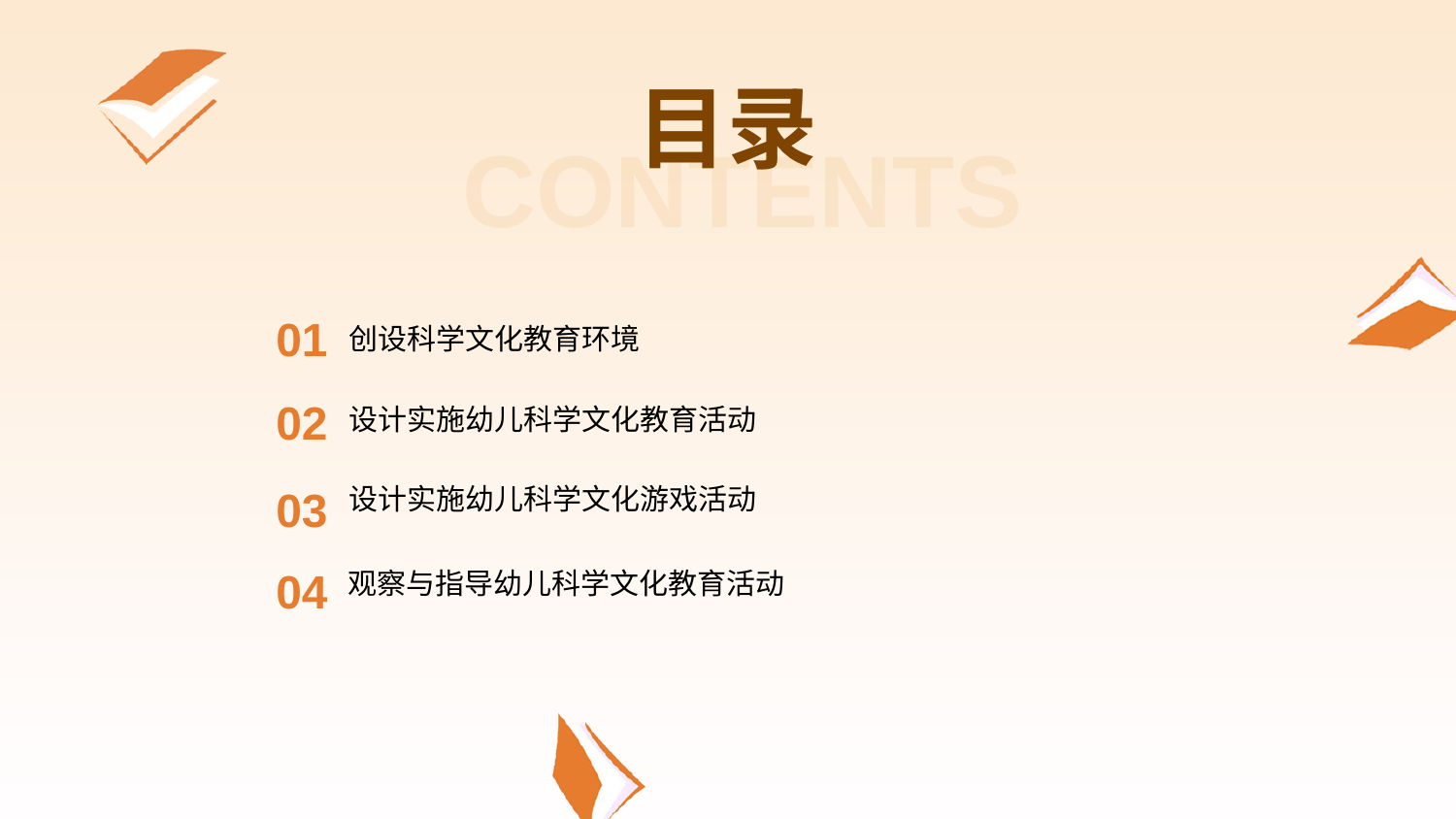

目录
CONTENTS
01
创设科学文化教育环境
02
设计实施幼儿科学文化教育活动
03
设计实施幼儿科学文化游戏活动
04
观察与指导幼儿科学文化教育活动